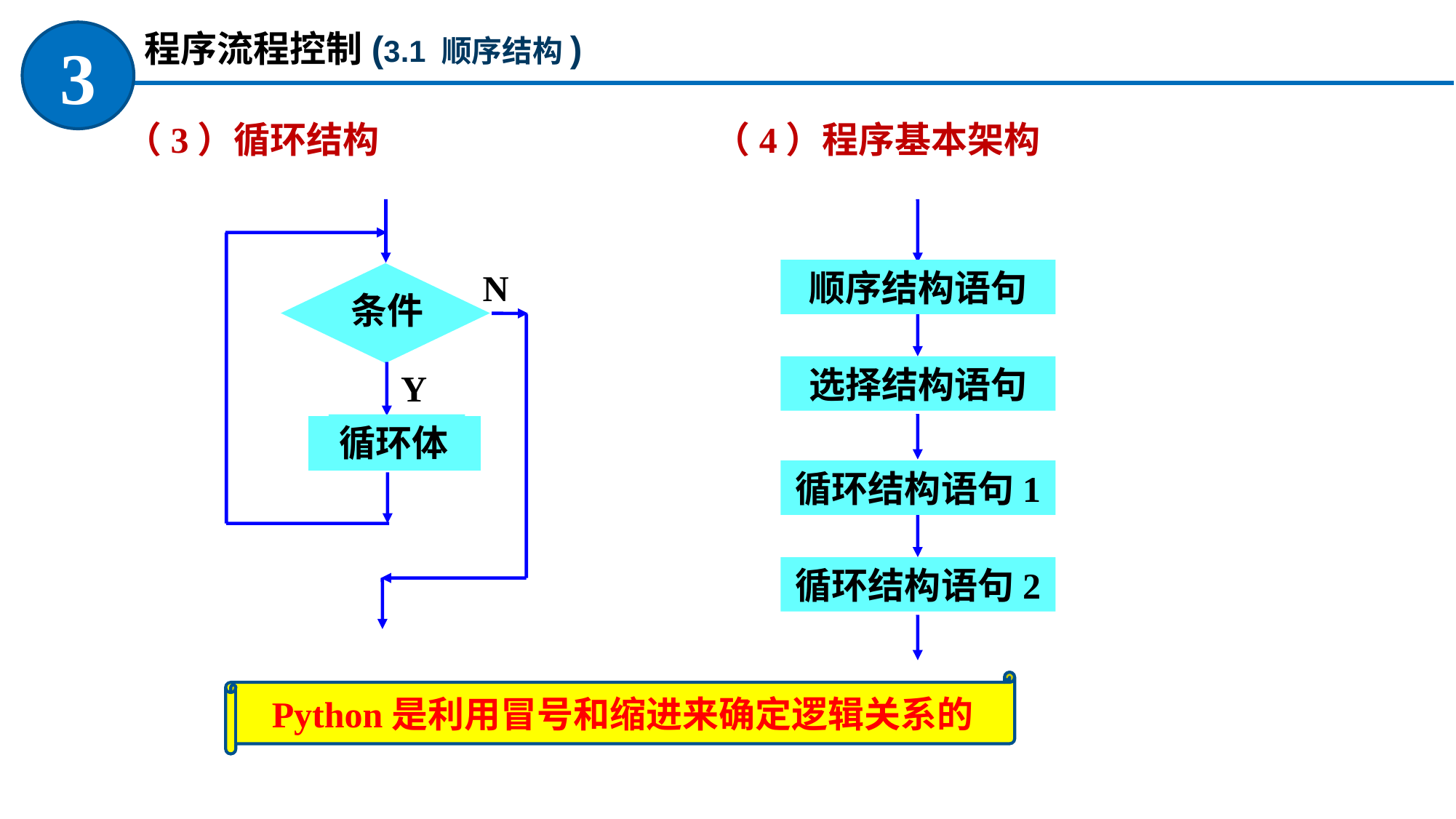

程序流程控制(3.1 顺序结构)
3
（3）循环结构
（4）程序基本架构

N
顺序结构语句

条件

选择结构语句
Y

循环体

循环结构语句1

循环结构语句2

Python是利用冒号和缩进来确定逻辑关系的